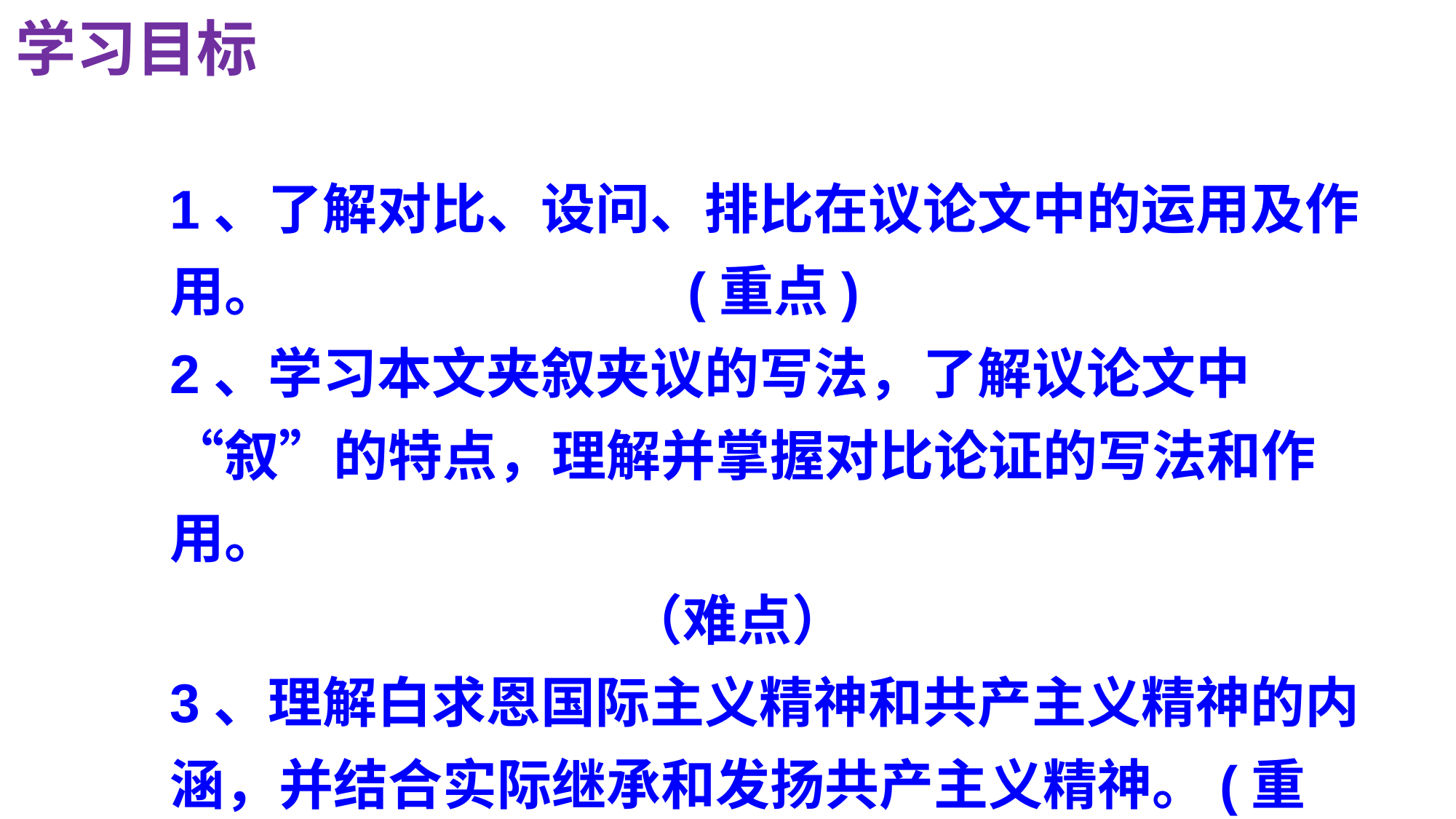

学习目标

1、了解对比、设问、排比在议论文中的运用及作用。                                (重点)
2、学习本文夹叙夹议的写法，了解议论文中“叙”的特点，理解并掌握对比论证的写法和作用。
                                    （难点）
3、理解白求恩国际主义精神和共产主义精神的内涵，并结合实际继承和发扬共产主义精神。(重点)